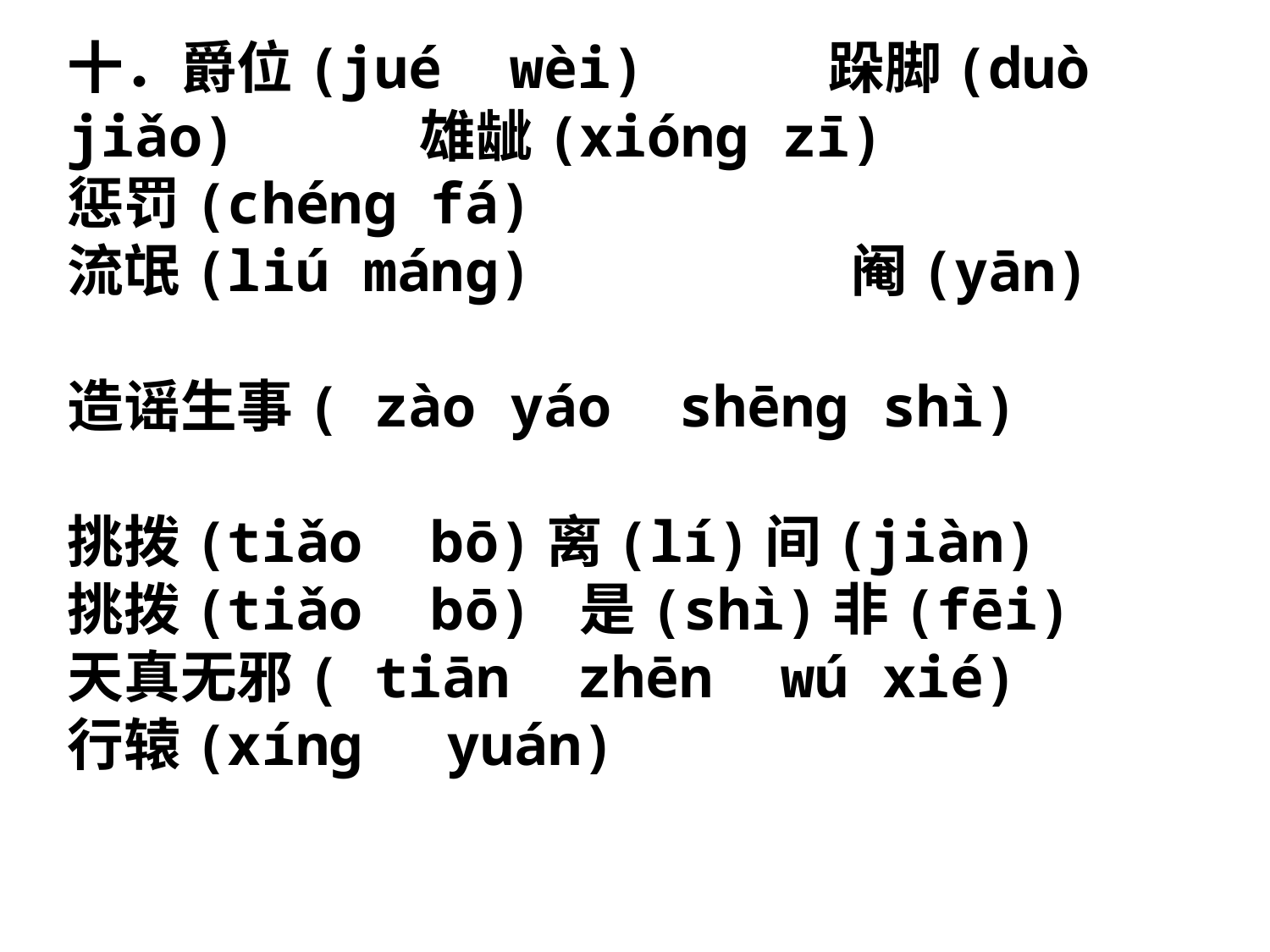

十．爵位(jué  wèi)     跺脚(duò  jiǎo)     雄龇(xióng zī)         惩罚(chéng fá)
流氓(liú máng)         阉(yān)

造谣生事( zào yáo  shēng shì)
挑拨(tiǎo  bō)离(lí)间(jiàn)
挑拨(tiǎo  bō) 是(shì)非(fēi)
天真无邪( tiān  zhēn  wú xié)
行辕(xíng　yuán)